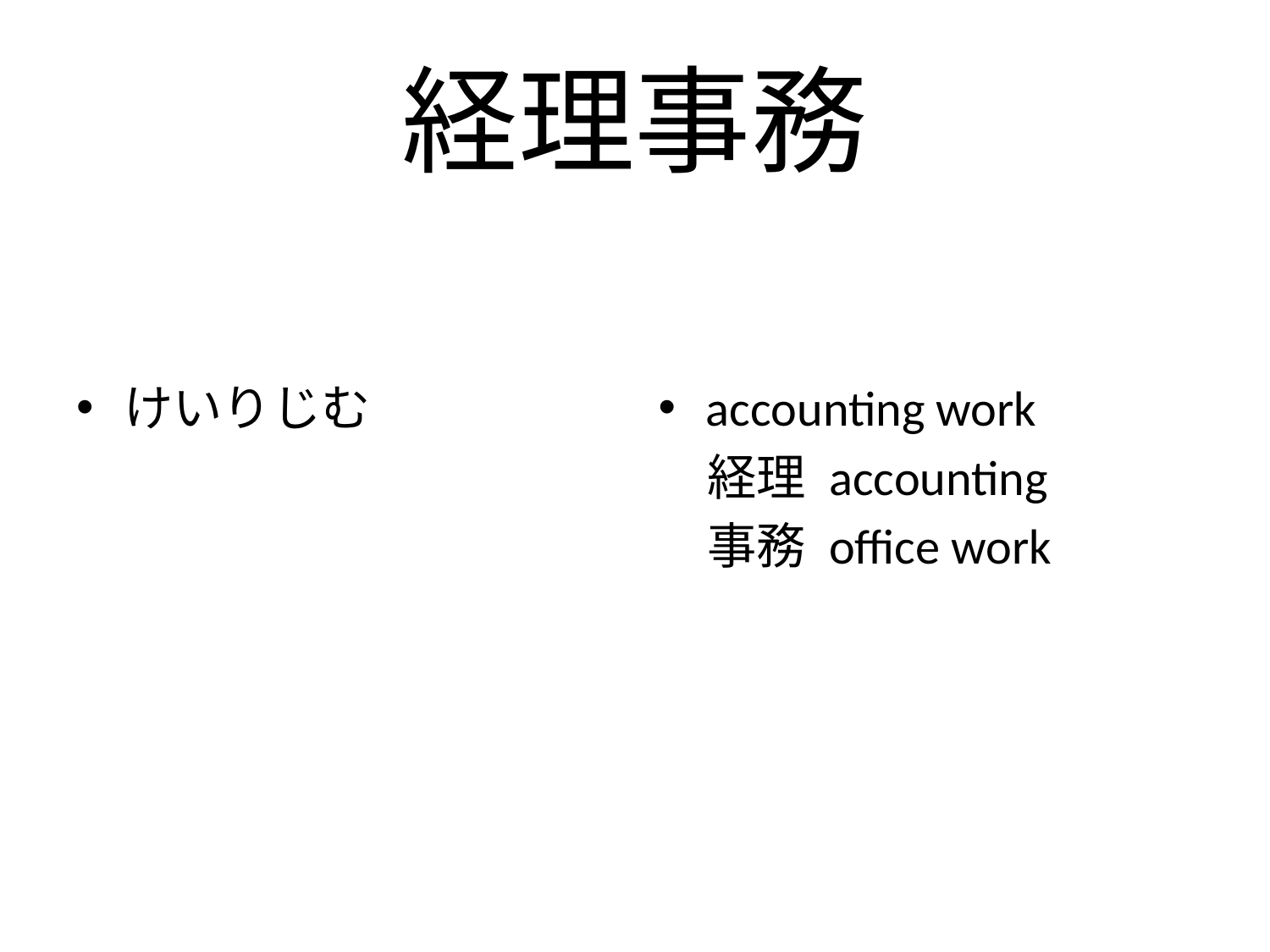

# 経理事務
けいりじむ
accounting work
　経理 accounting
　事務 office work